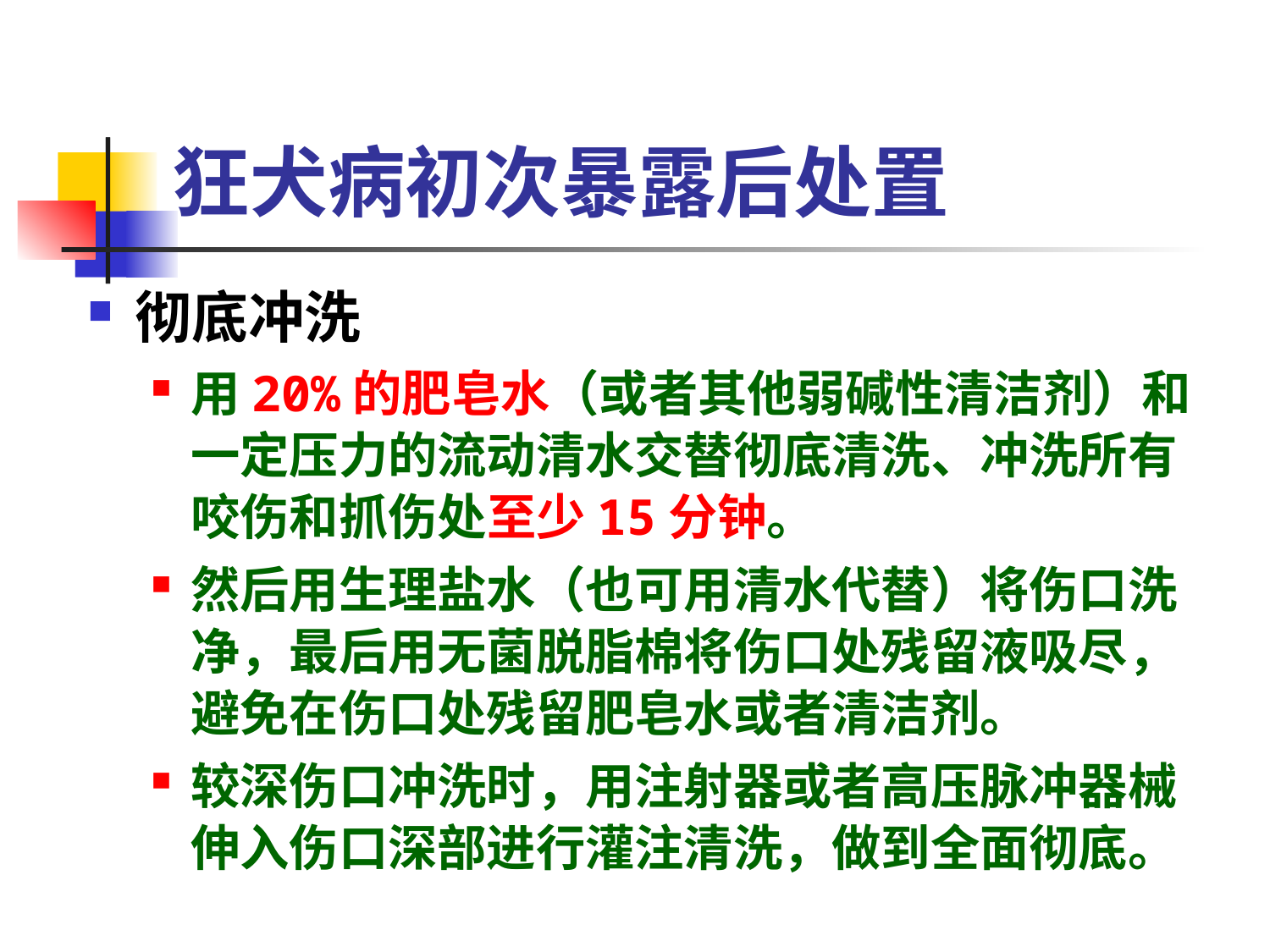

# 狂犬病初次暴露后处置
彻底冲洗
用20%的肥皂水（或者其他弱碱性清洁剂）和一定压力的流动清水交替彻底清洗、冲洗所有咬伤和抓伤处至少15分钟。
然后用生理盐水（也可用清水代替）将伤口洗净，最后用无菌脱脂棉将伤口处残留液吸尽，避免在伤口处残留肥皂水或者清洁剂。
较深伤口冲洗时，用注射器或者高压脉冲器械伸入伤口深部进行灌注清洗，做到全面彻底。